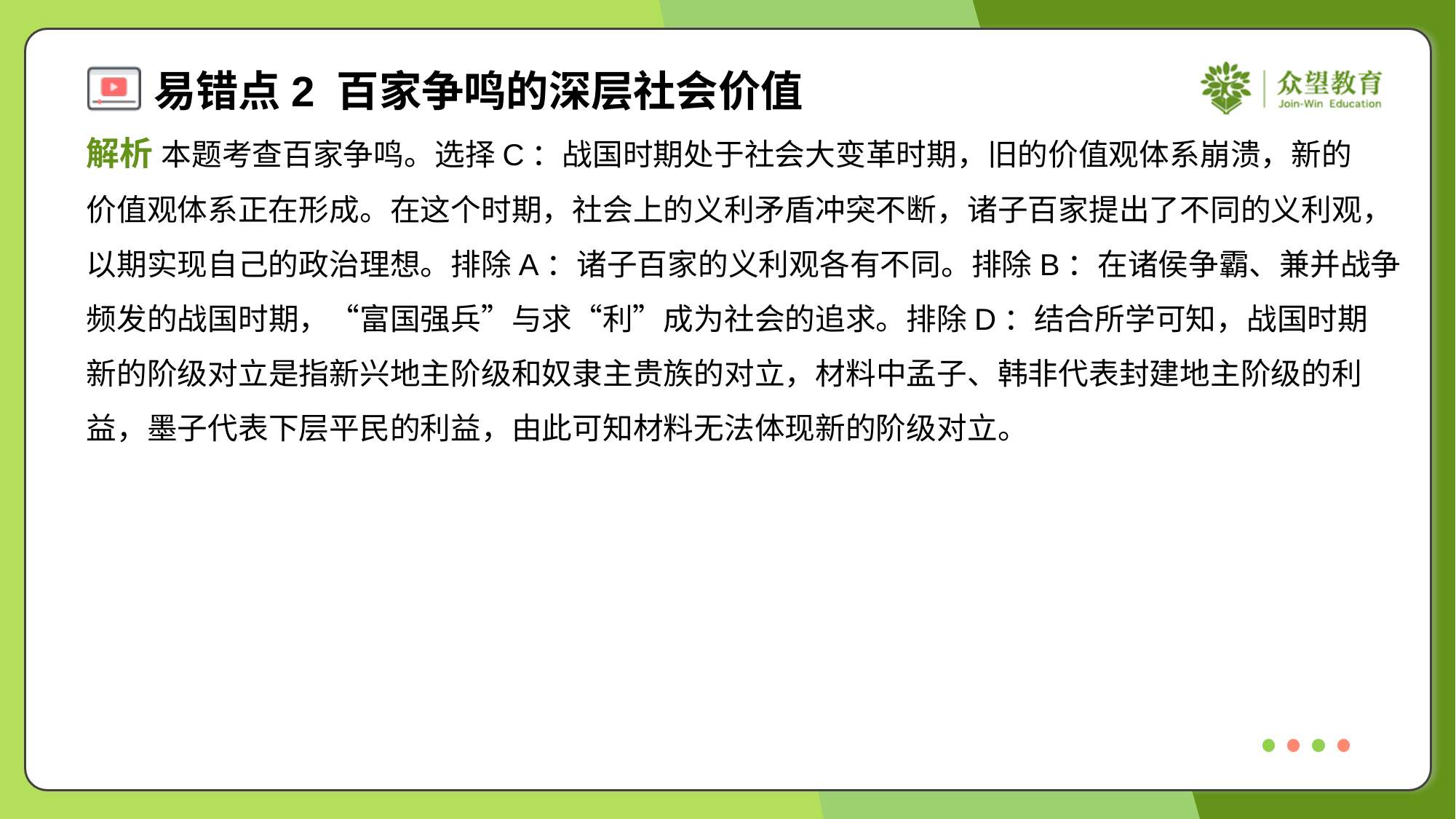

解析 本题考查百家争鸣。选择C：战国时期处于社会大变革时期，旧的价值观体系崩溃，新的
价值观体系正在形成。在这个时期，社会上的义利矛盾冲突不断，诸子百家提出了不同的义利观，
以期实现自己的政治理想。排除A：诸子百家的义利观各有不同。排除B：在诸侯争霸、兼并战争
频发的战国时期，“富国强兵”与求“利”成为社会的追求。排除D：结合所学可知，战国时期
新的阶级对立是指新兴地主阶级和奴隶主贵族的对立，材料中孟子、韩非代表封建地主阶级的利
益，墨子代表下层平民的利益，由此可知材料无法体现新的阶级对立。